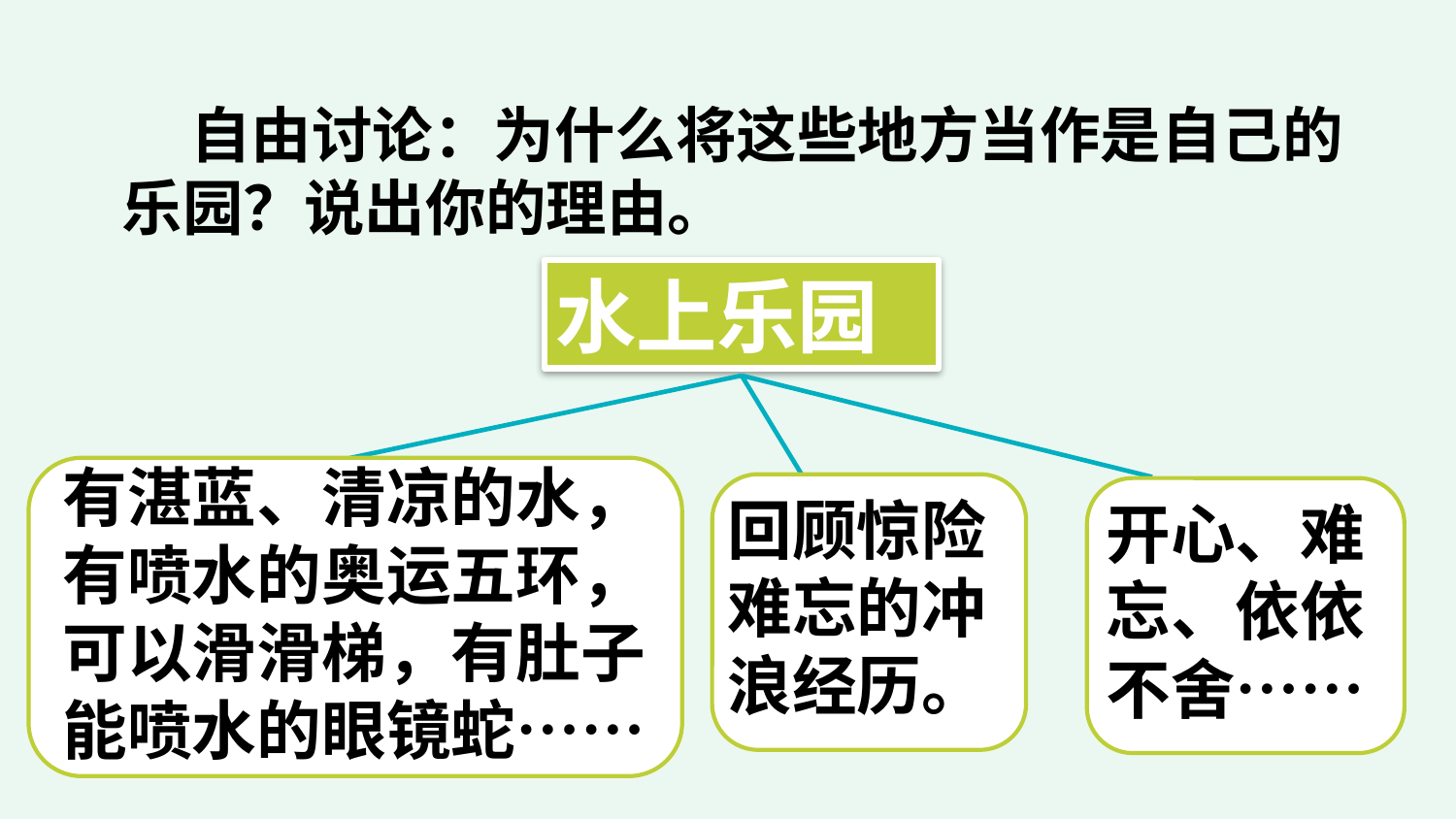

自由讨论：为什么将这些地方当作是自己的乐园？说出你的理由。
水上乐园
有湛蓝、清凉的水，有喷水的奥运五环，可以滑滑梯，有肚子能喷水的眼镜蛇……

回顾惊险难忘的冲浪经历。
开心、难忘、依依不舍……